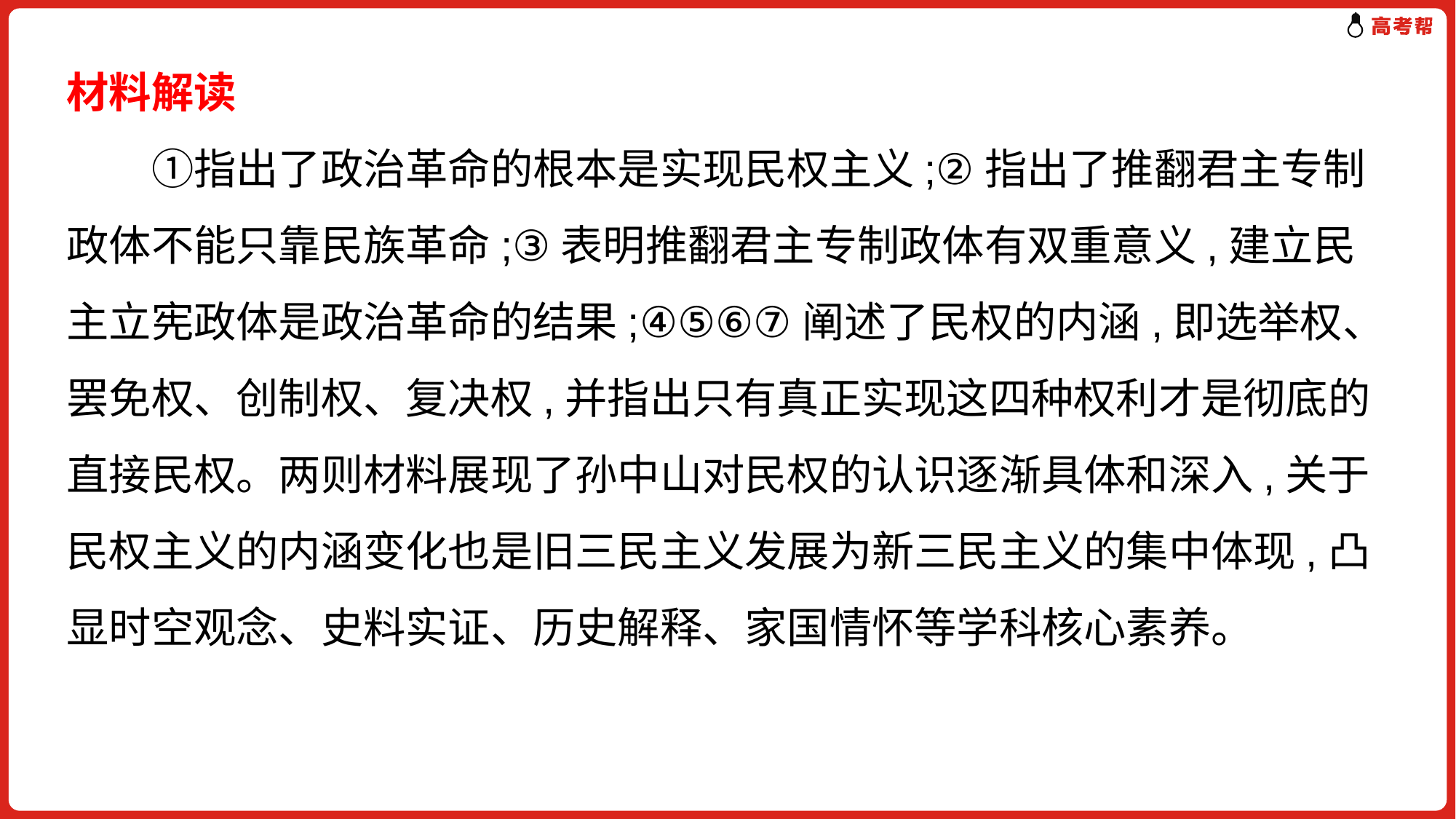

材料解读
　　①指出了政治革命的根本是实现民权主义;②指出了推翻君主专制政体不能只靠民族革命;③表明推翻君主专制政体有双重意义,建立民主立宪政体是政治革命的结果;④⑤⑥⑦阐述了民权的内涵,即选举权、罢免权、创制权、复决权,并指出只有真正实现这四种权利才是彻底的直接民权。两则材料展现了孙中山对民权的认识逐渐具体和深入,关于民权主义的内涵变化也是旧三民主义发展为新三民主义的集中体现,凸显时空观念、史料实证、历史解释、家国情怀等学科核心素养。